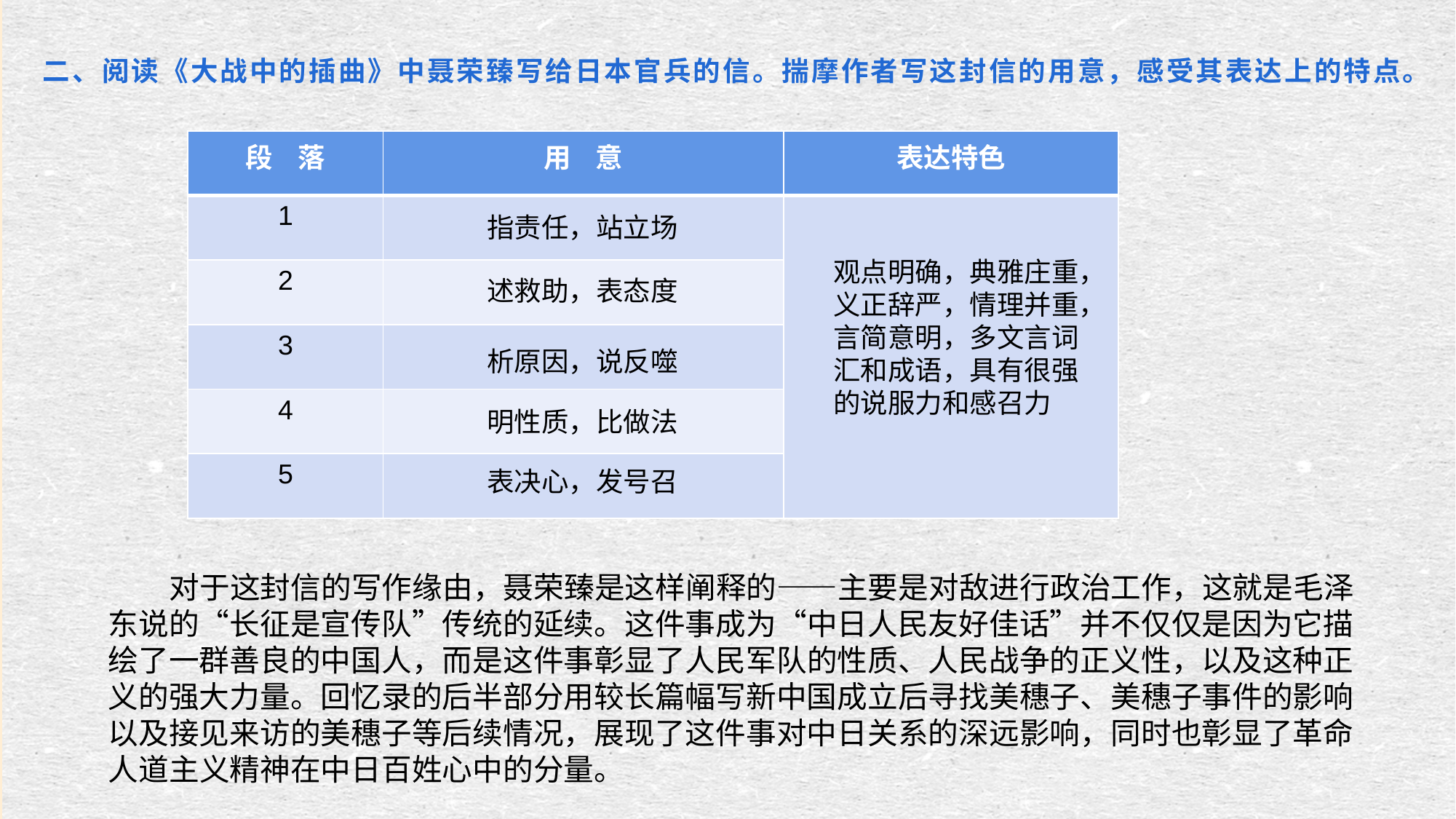

二、阅读《大战中的插曲》中聂荣臻写给日本官兵的信。揣摩作者写这封信的用意，感受其表达上的特点。
| 段 落 | 用 意 | 表达特色 |
| --- | --- | --- |
| 1 |  |  |
| 2 |  |  |
| 3 |  |  |
| 4 |  |  |
| 5 |  |  |
指责任，站立场
观点明确，典雅庄重，义正辞严，情理并重，言简意明，多文言词汇和成语，具有很强的说服力和感召力
述救助，表态度
析原因，说反噬
明性质，比做法
表决心，发号召
        对于这封信的写作缘由，聂荣臻是这样阐释的——主要是对敌进行政治工作，这就是毛泽东说的“长征是宣传队”传统的延续。这件事成为“中日人民友好佳话”并不仅仅是因为它描绘了一群善良的中国人，而是这件事彰显了人民军队的性质、人民战争的正义性，以及这种正义的强大力量。回忆录的后半部分用较长篇幅写新中国成立后寻找美穗子、美穗子事件的影响以及接见来访的美穗子等后续情况，展现了这件事对中日关系的深远影响，同时也彰显了革命人道主义精神在中日百姓心中的分量。